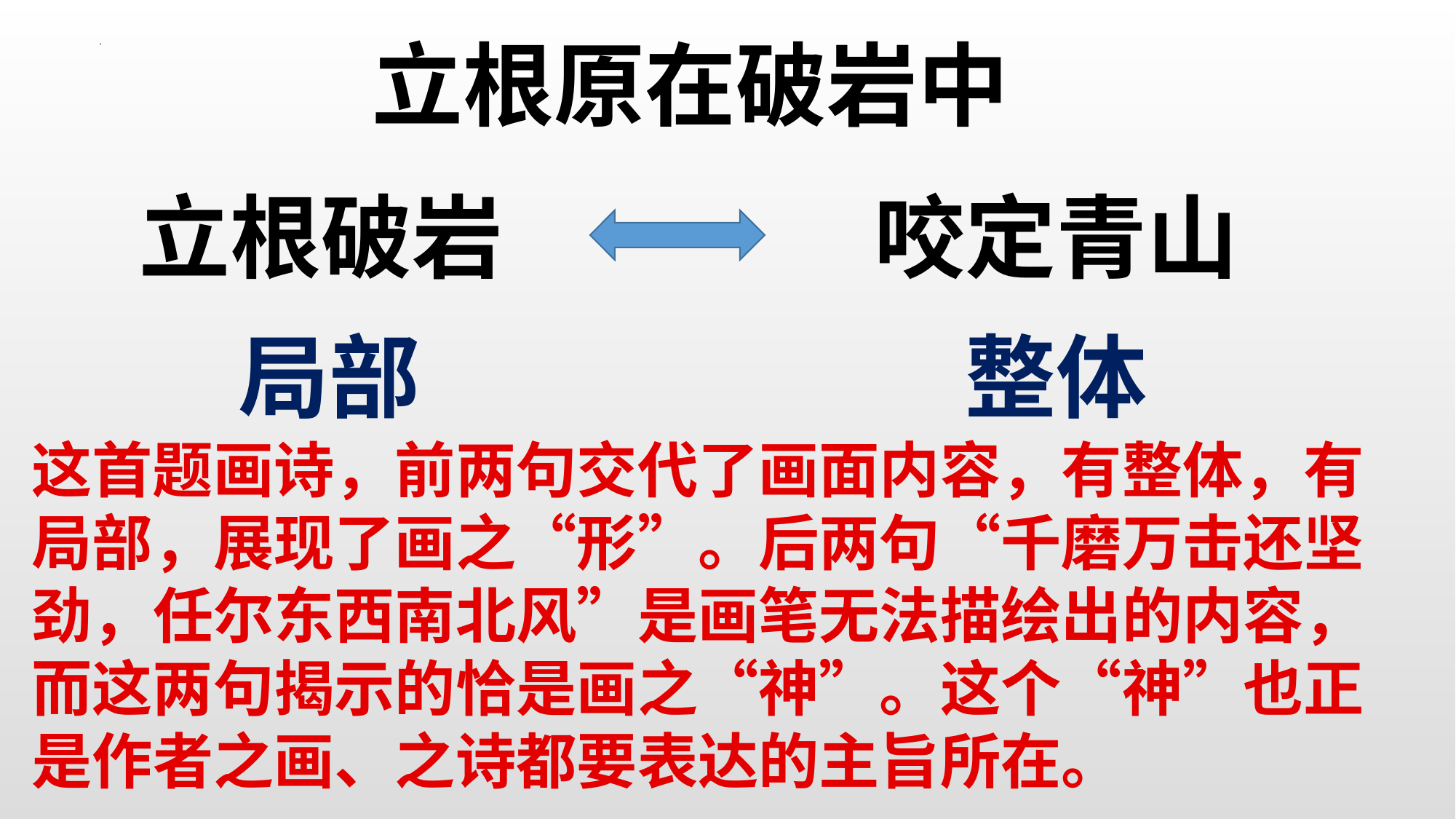

立根原在破岩中
立根破岩
咬定青山

局部
整体
这首题画诗，前两句交代了画面内容，有整体，有局部，展现了画之“形”。后两句“千磨万击还坚劲，任尔东西南北风”是画笔无法描绘出的内容，而这两句揭示的恰是画之“神”。这个“神”也正是作者之画、之诗都要表达的主旨所在。